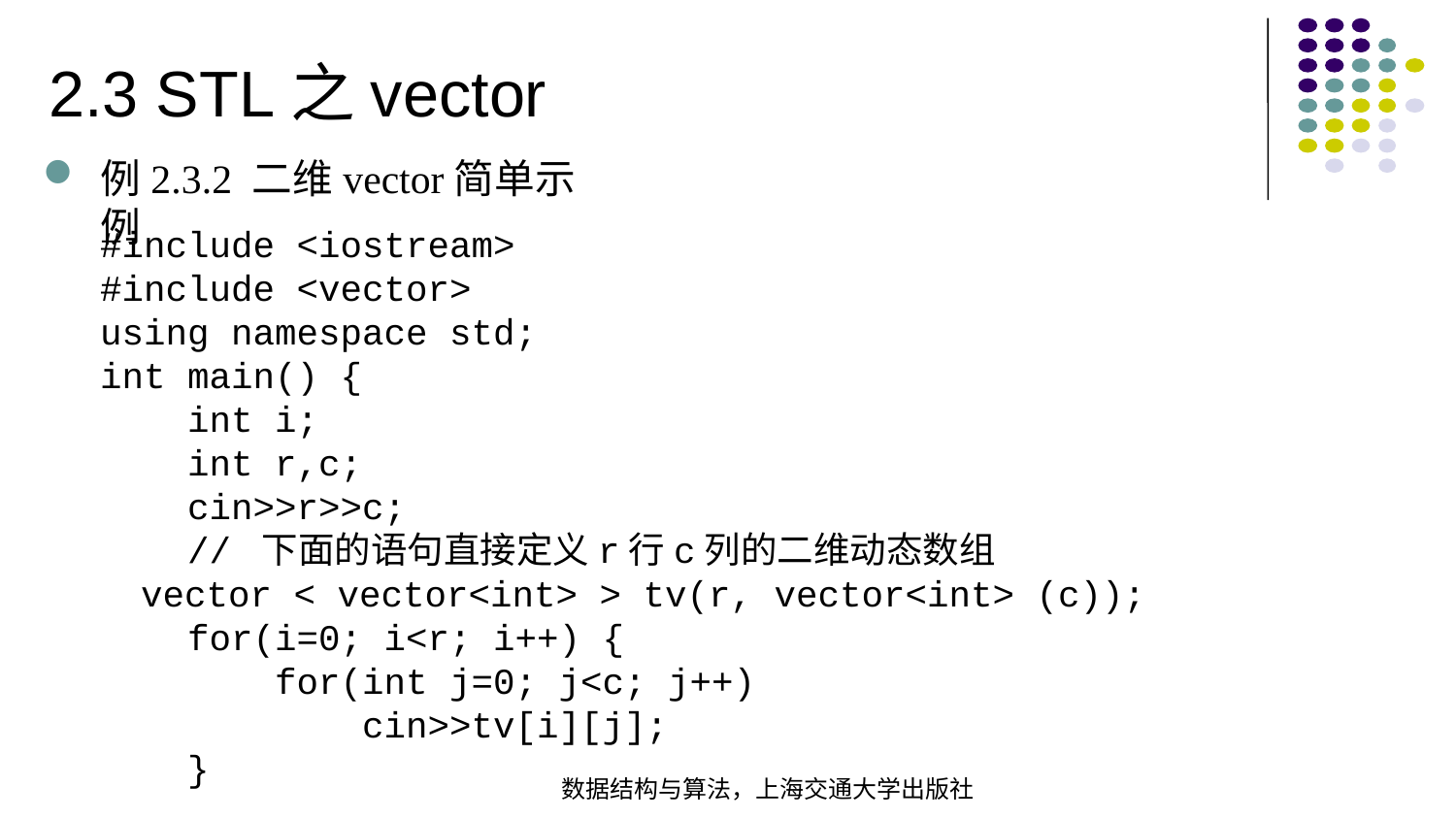

2.3 STL之vector
例2.3.2 二维vector简单示例
#include <iostream>#include <vector>using namespace std;int main() {    int i;    int r,c;    cin>>r>>c;    // 下面的语句直接定义r行c列的二维动态数组    vector < vector<int> > tv(r, vector<int> (c));    for(i=0; i<r; i++) {        for(int j=0; j<c; j++)            cin>>tv[i][j];    }